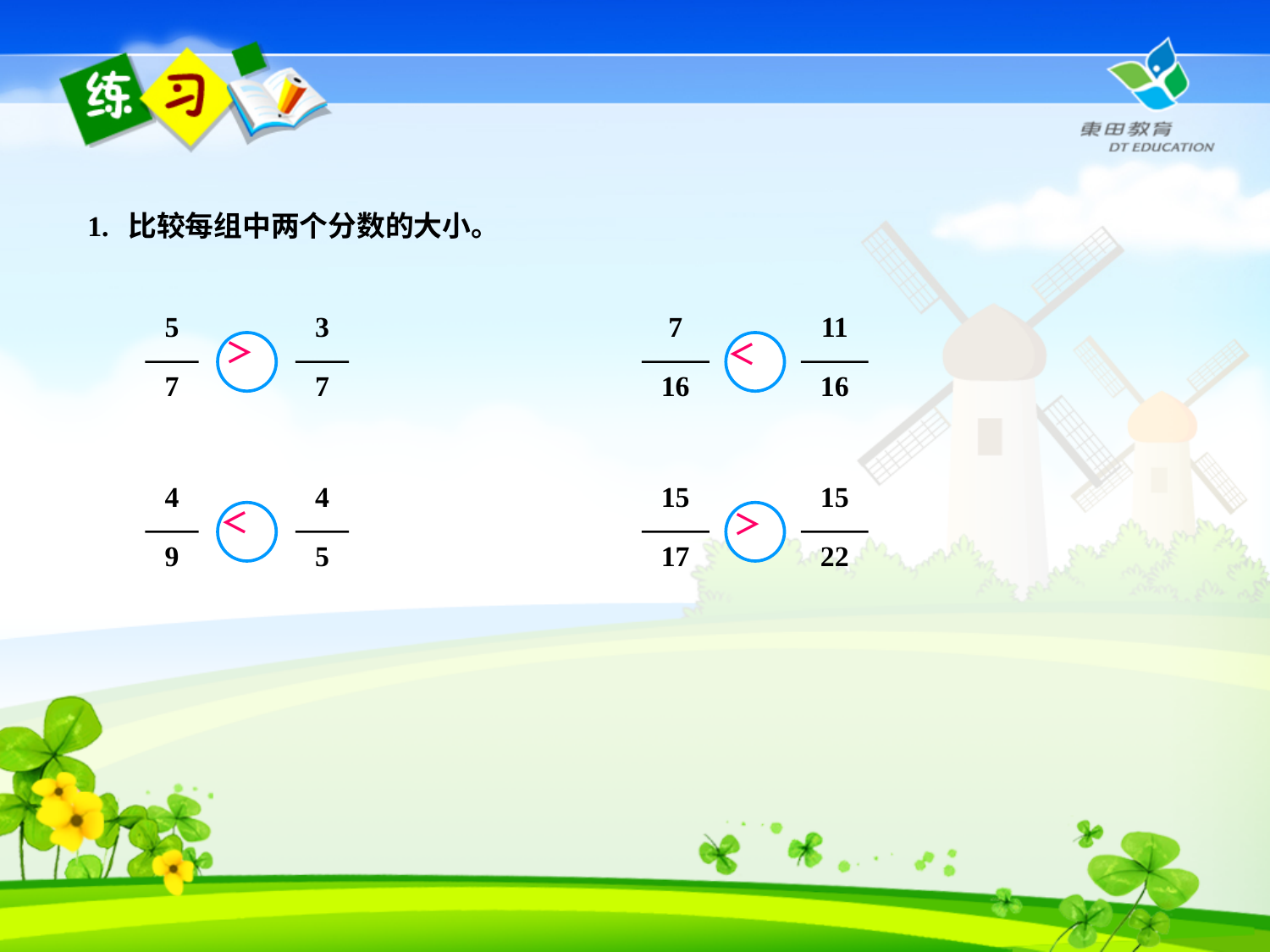

1. 比较每组中两个分数的大小。
5
7

3
7

7
16

11
16

＞
＜

4
9

4
5

15
17

15
22

＜
＞